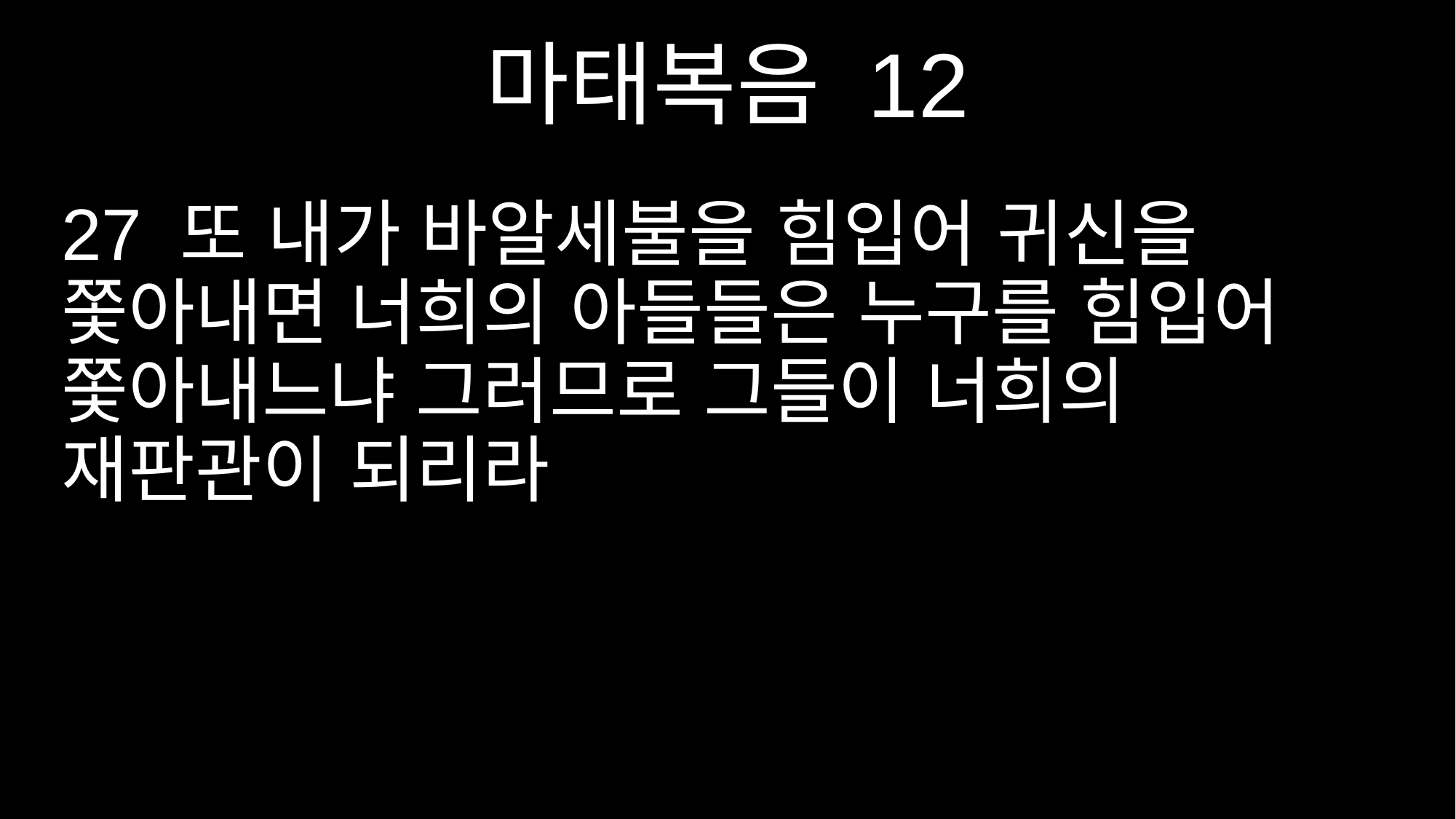

마태복음 12
27 또 내가 바알세불을 힘입어 귀신을 쫓아내면 너희의 아들들은 누구를 힘입어 쫓아내느냐 그러므로 그들이 너희의 재판관이 되리라